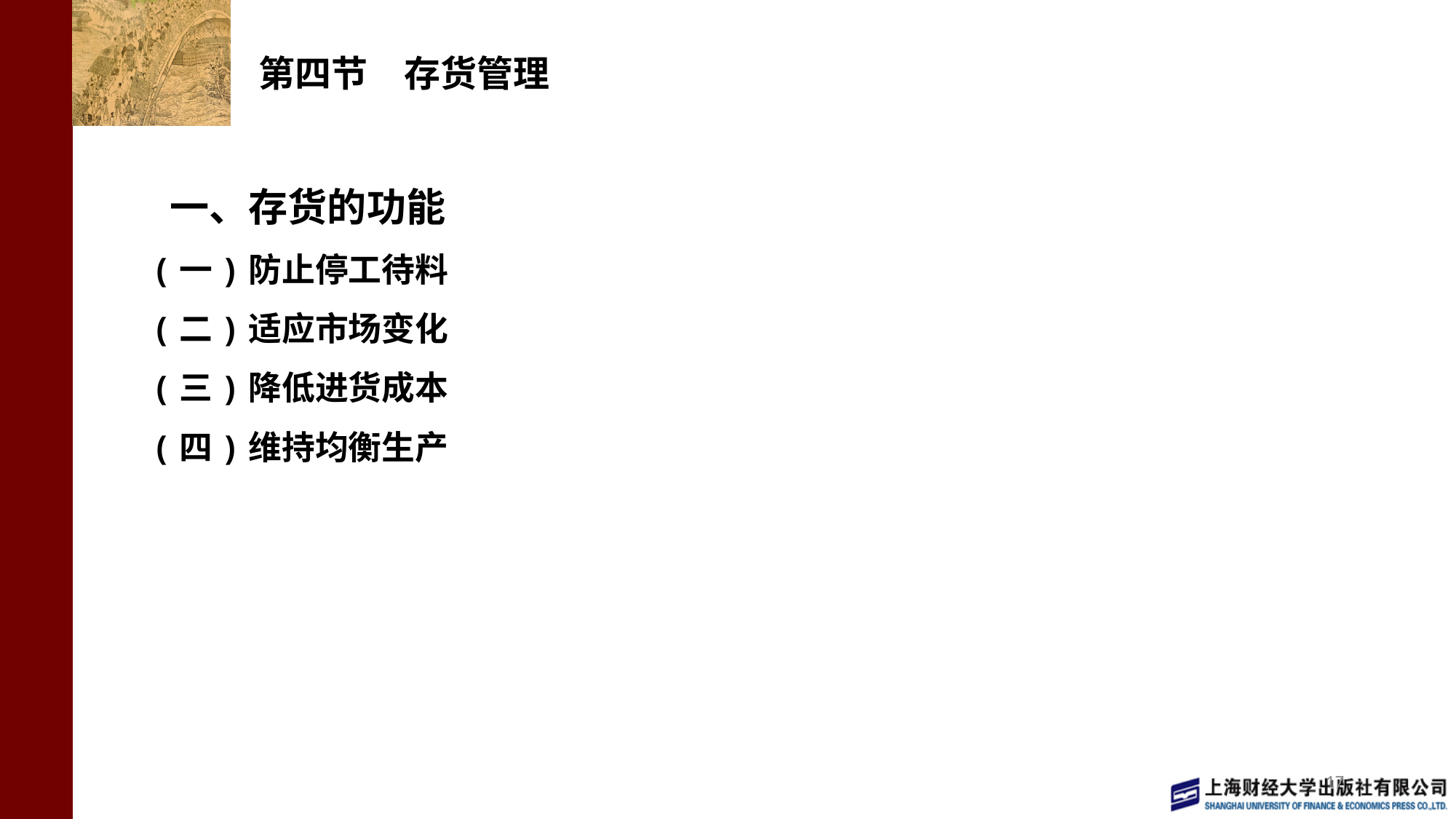

# 第四节　存货管理
 一、存货的功能
(一)防止停工待料
(二)适应市场变化
(三)降低进货成本
(四)维持均衡生产

17